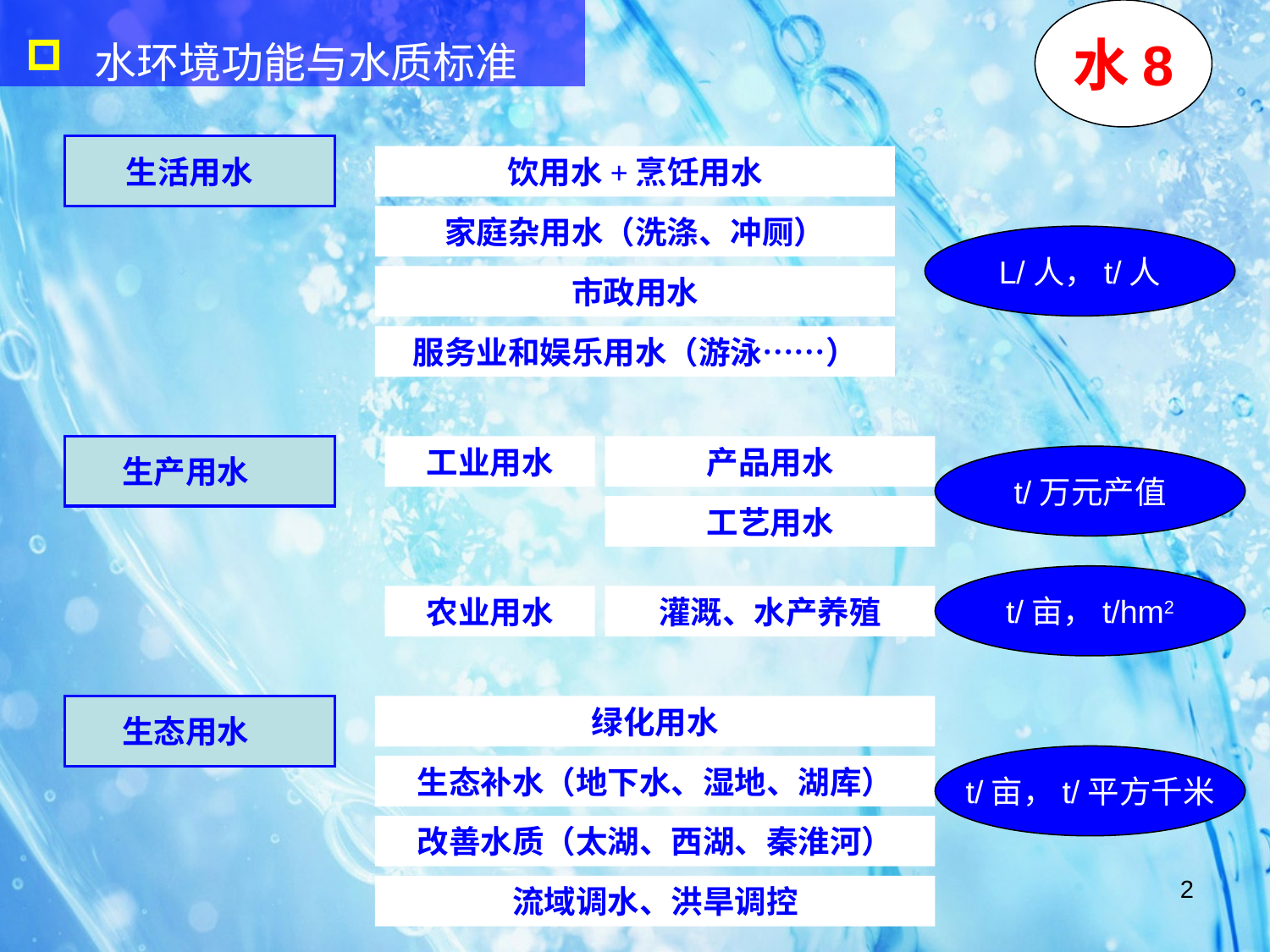

水环境功能与水质标准
水8
生活用水
饮用水+烹饪用水
家庭杂用水（洗涤、冲厕）
L/人，t/人
市政用水
服务业和娱乐用水（游泳……）
生产用水
工业用水
产品用水
t/万元产值
工艺用水
t/亩，t/hm2
农业用水
灌溉、水产养殖
生态用水
绿化用水
t/亩，t/平方千米
生态补水（地下水、湿地、湖库）
改善水质（太湖、西湖、秦淮河）
2
流域调水、洪旱调控